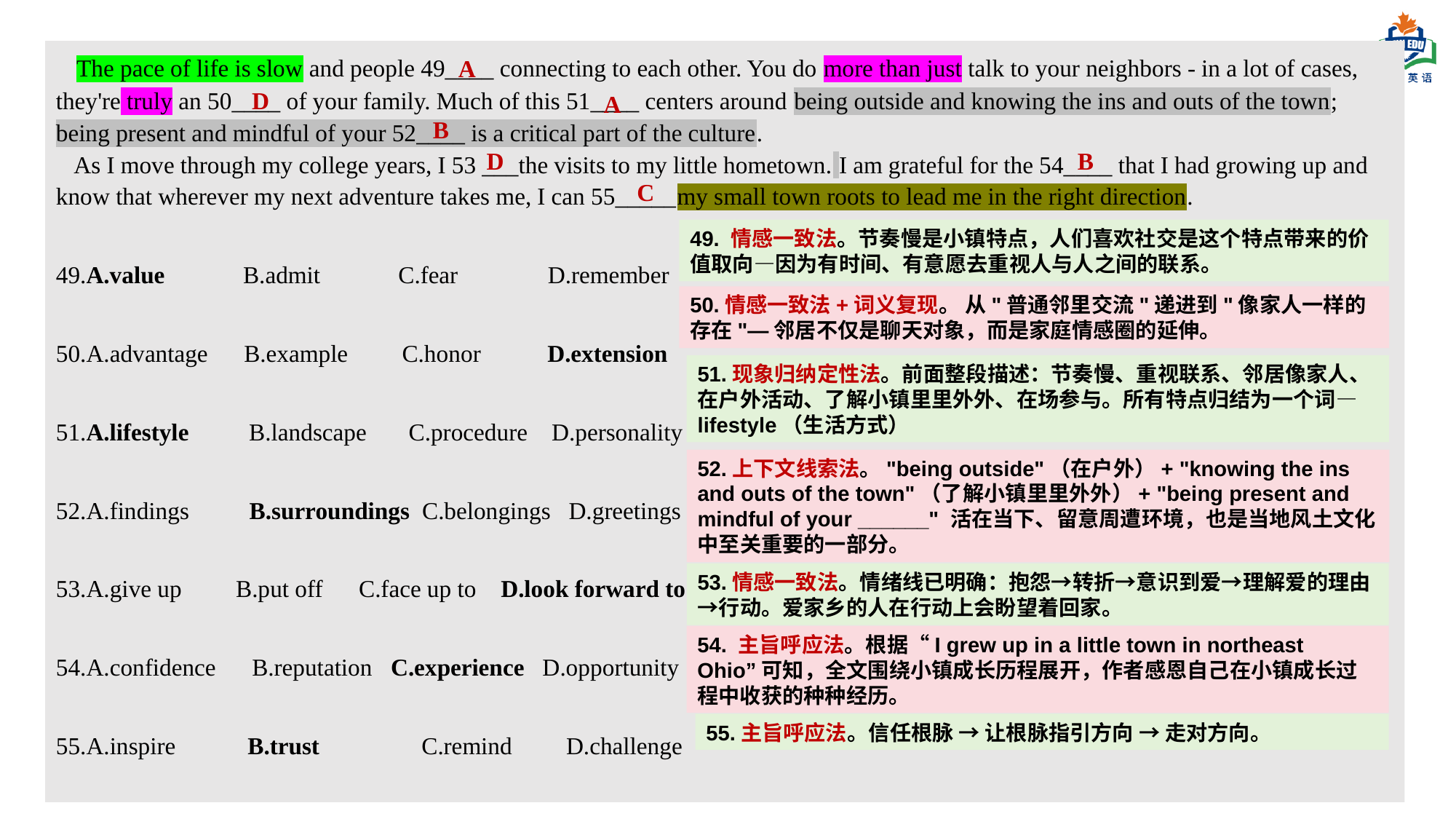

The pace of life is slow and people 49____ connecting to each other. You do more than just talk to your neighbors - in a lot of cases, they're truly an 50____ of your family. Much of this 51____ centers around being outside and knowing the ins and outs of the town; being present and mindful of your 52____ is a critical part of the culture.
   As I move through my college years, I 53 ___the visits to my little hometown. I am grateful for the 54____ that I had growing up and know that wherever my next adventure takes me, I can 55_____my small town roots to lead me in the right direction.
49.A.value             B.admit             C.fear               D.remember
50.A.advantage      B.example         C.honor           D.extension
51.A.lifestyle          B.landscape       C.procedure    D.personality
52.A.findings          B.surroundings  C.belongings   D.greetings
53.A.give up         B.put off      C.face up to    D.look forward to
54.A.confidence      B.reputation   C.experience   D.opportunity
55.A.inspire            B.trust                 C.remind         D.challenge

A
D
A
B
D
B
C
49. 情感一致法。节奏慢是小镇特点，人们喜欢社交是这个特点带来的价值取向—因为有时间、有意愿去重视人与人之间的联系。
50.情感一致法+词义复现。 从"普通邻里交流"递进到"像家人一样的存在"—邻居不仅是聊天对象，而是家庭情感圈的延伸。
51.现象归纳定性法。前面整段描述：节奏慢、重视联系、邻居像家人、在户外活动、了解小镇里里外外、在场参与。所有特点归结为一个词—lifestyle（生活方式）
52.上下文线索法。"being outside"（在户外）+ "knowing the ins and outs of the town"（了解小镇里里外外）+ "being present and mindful of your ______" 活在当下、留意周遭环境，也是当地风土文化中至关重要的一部分。
53.情感一致法。情绪线已明确：抱怨→转折→意识到爱→理解爱的理由→行动。爱家乡的人在行动上会盼望着回家。
54. 主旨呼应法。根据“I grew up in a little town in northeast Ohio”可知，全文围绕小镇成长历程展开，作者感恩自己在小镇成长过程中收获的种种经历。
55.主旨呼应法。信任根脉 → 让根脉指引方向 → 走对方向。